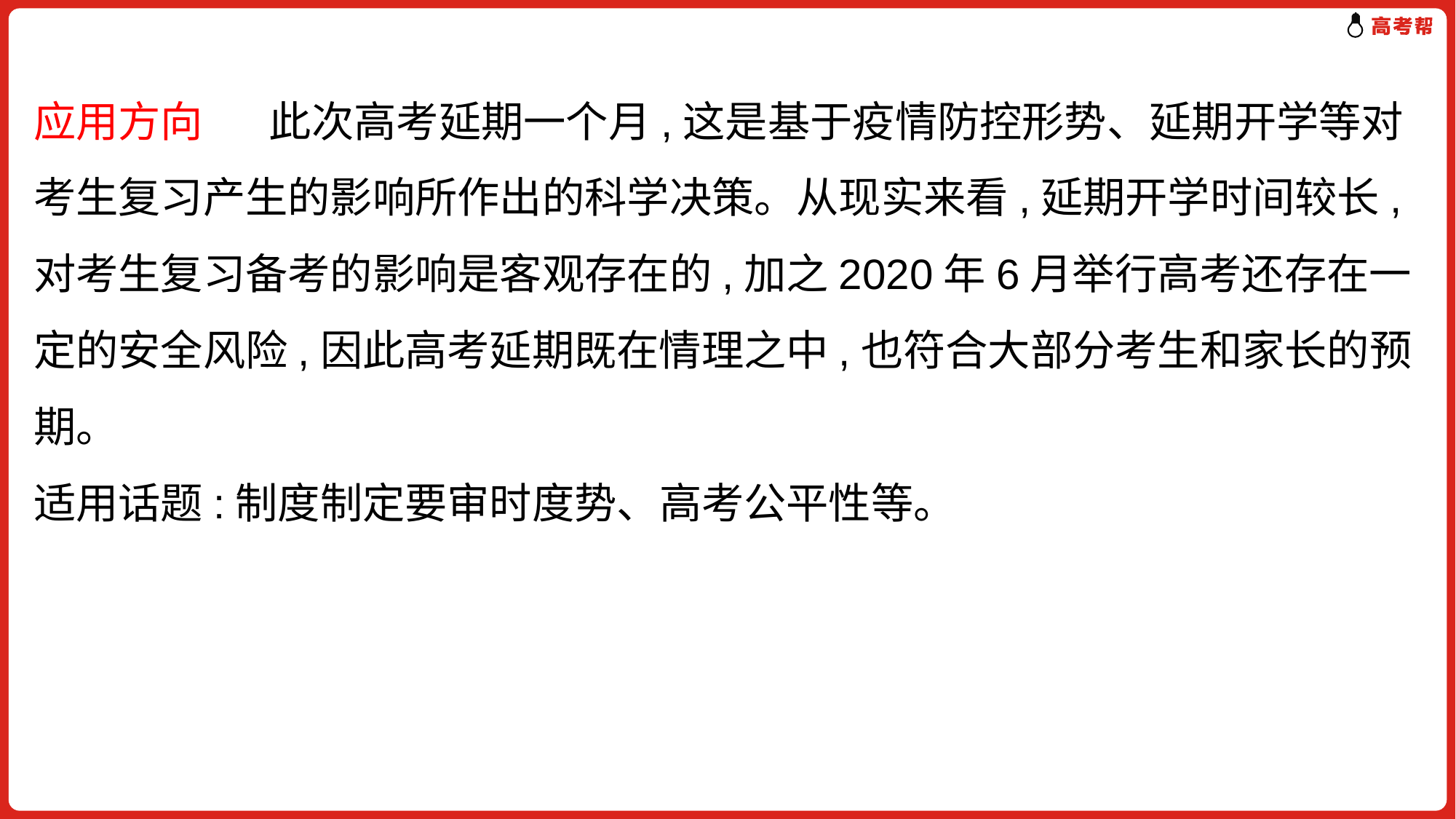

应用方向       此次高考延期一个月,这是基于疫情防控形势、延期开学等对考生复习产生的影响所作出的科学决策。从现实来看,延期开学时间较长,对考生复习备考的影响是客观存在的,加之2020年6月举行高考还存在一定的安全风险,因此高考延期既在情理之中,也符合大部分考生和家长的预期。
适用话题:制度制定要审时度势、高考公平性等。